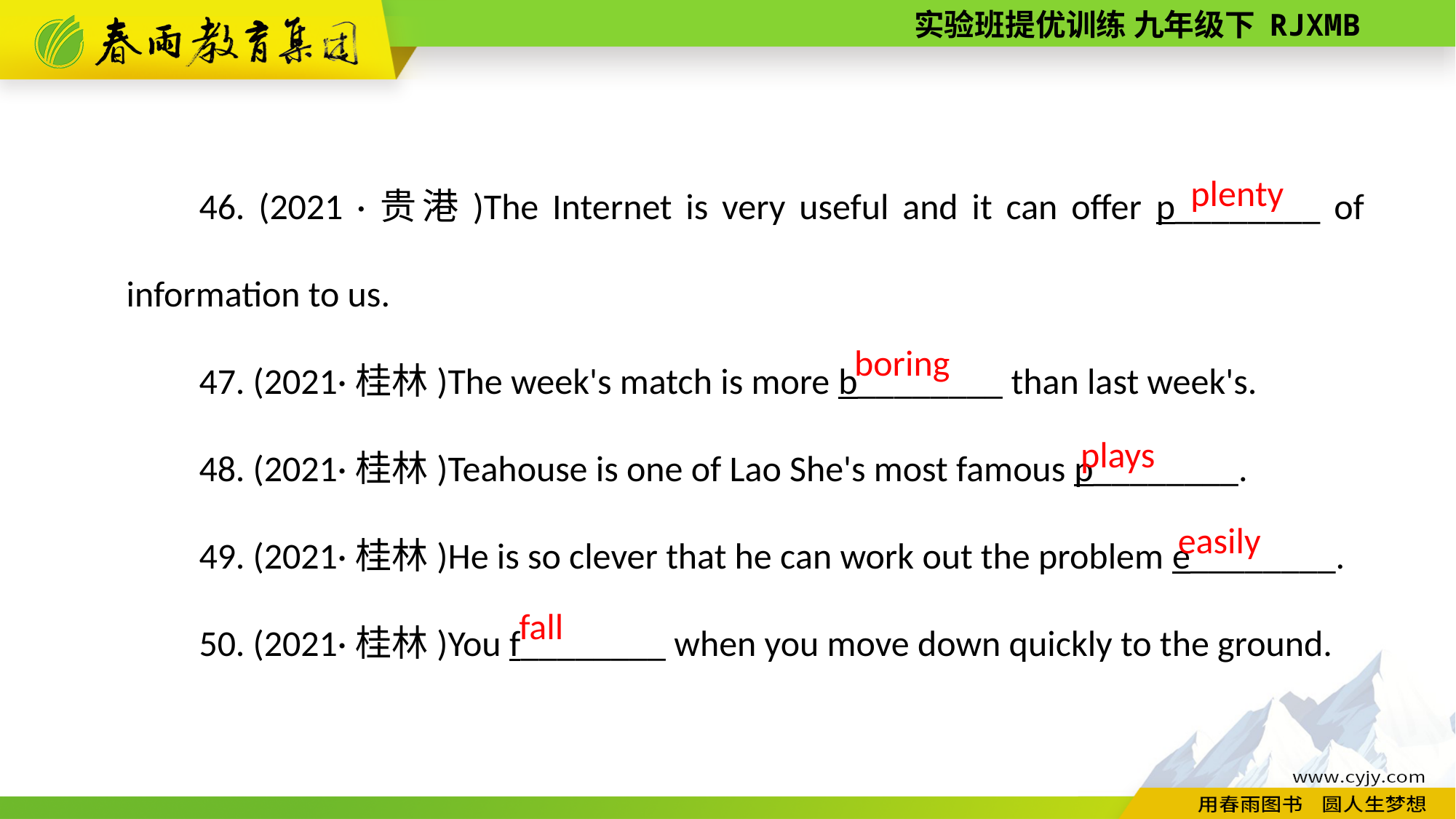

46. (2021 ·贵港)The Internet is very useful and it can offer p________ of information to us.
47. (2021·桂林)The week's match is more b________ than last week's.
48. (2021·桂林)Teahouse is one of Lao She's most famous p________.
49. (2021·桂林)He is so clever that he can work out the problem e________.
50. (2021·桂林)You f________ when you move down quickly to the ground.
plenty
boring
plays
easily
fall